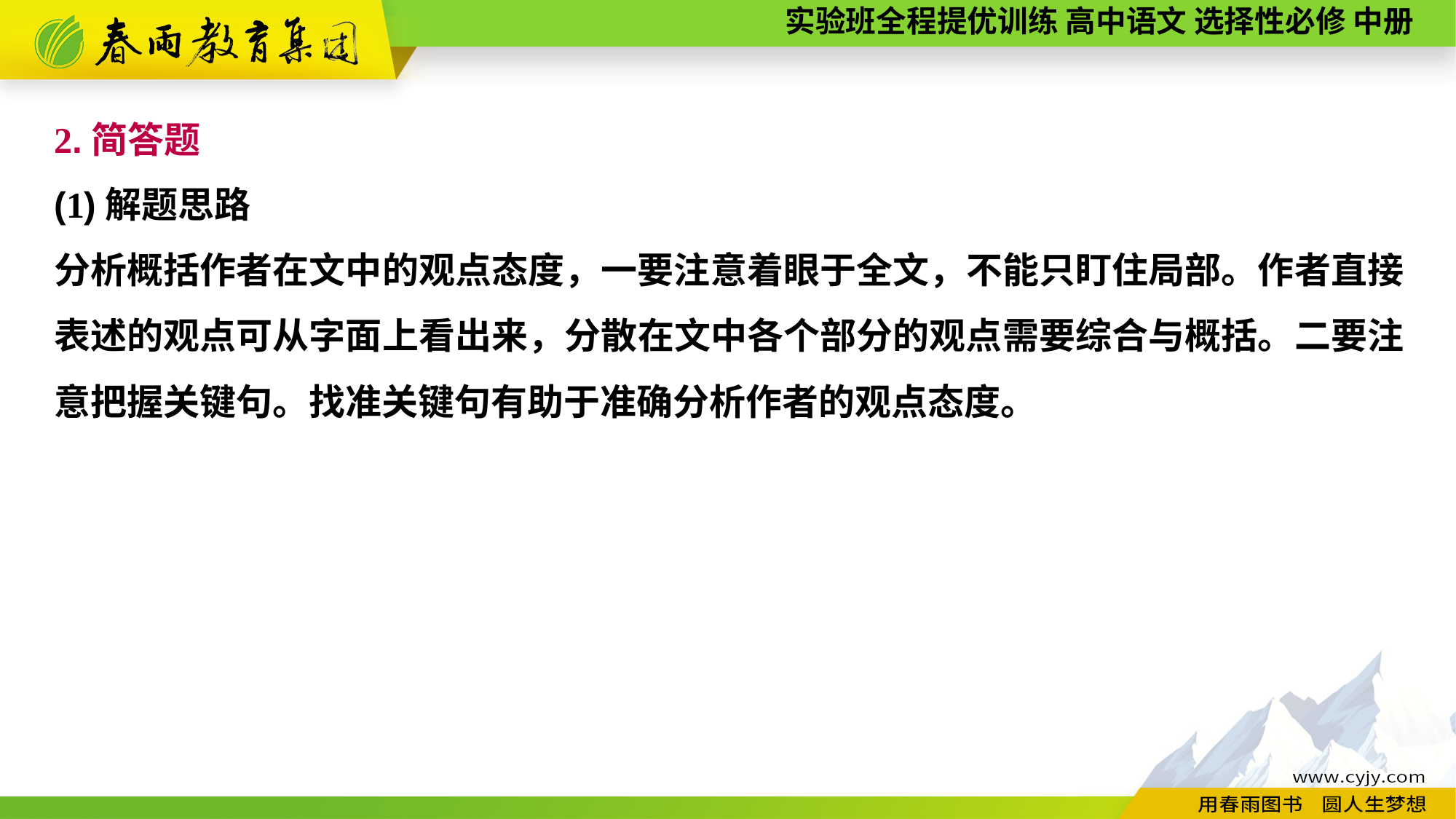

2.简答题
(1)解题思路
分析概括作者在文中的观点态度，一要注意着眼于全文，不能只盯住局部。作者直接表述的观点可从字面上看出来，分散在文中各个部分的观点需要综合与概括。二要注意把握关键句。找准关键句有助于准确分析作者的观点态度。